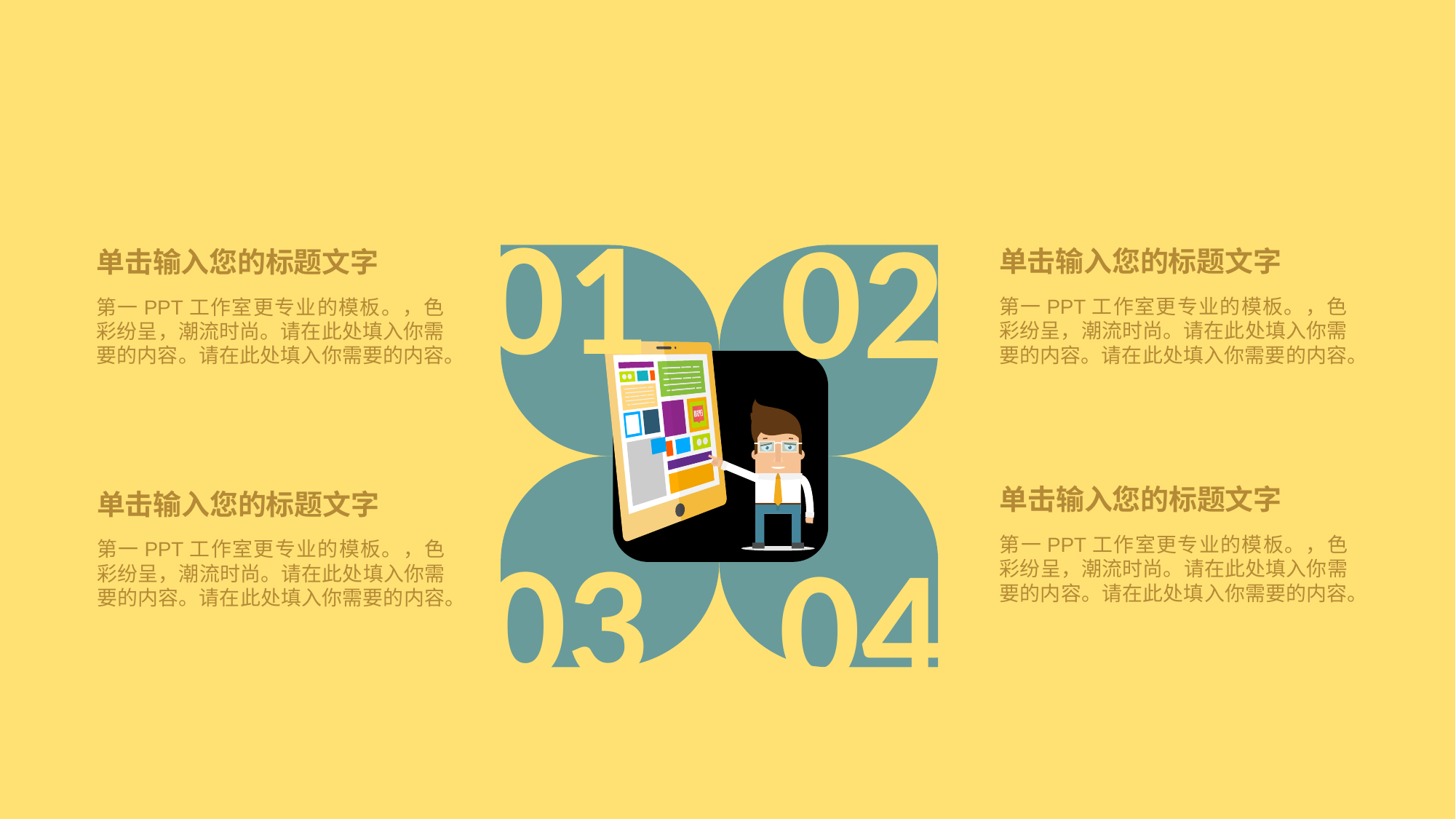

01
02
单击输入您的标题文字

第一PPT工作室更专业的模板。，色彩纷呈，潮流时尚。请在此处填入你需要的内容。请在此处填入你需要的内容。
单击输入您的标题文字

第一PPT工作室更专业的模板。，色彩纷呈，潮流时尚。请在此处填入你需要的内容。请在此处填入你需要的内容。

单击输入您的标题文字

第一PPT工作室更专业的模板。，色彩纷呈，潮流时尚。请在此处填入你需要的内容。请在此处填入你需要的内容。
单击输入您的标题文字

第一PPT工作室更专业的模板。，色彩纷呈，潮流时尚。请在此处填入你需要的内容。请在此处填入你需要的内容。
03
04